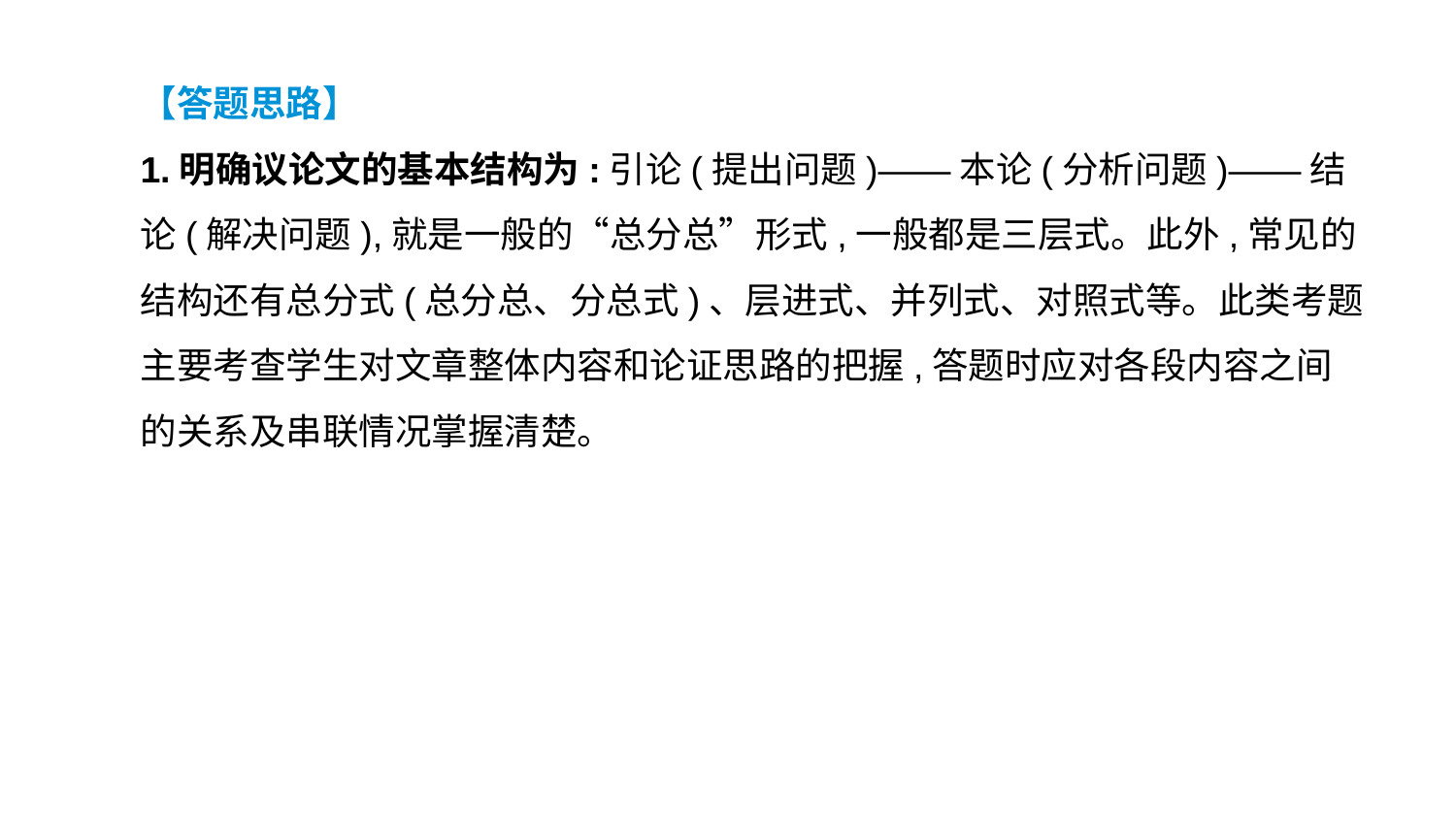

【答题思路】
1.明确议论文的基本结构为:引论(提出问题)——本论(分析问题)——结论(解决问题),就是一般的“总分总”形式,一般都是三层式。此外,常见的结构还有总分式(总分总、分总式)、层进式、并列式、对照式等。此类考题主要考查学生对文章整体内容和论证思路的把握,答题时应对各段内容之间的关系及串联情况掌握清楚。